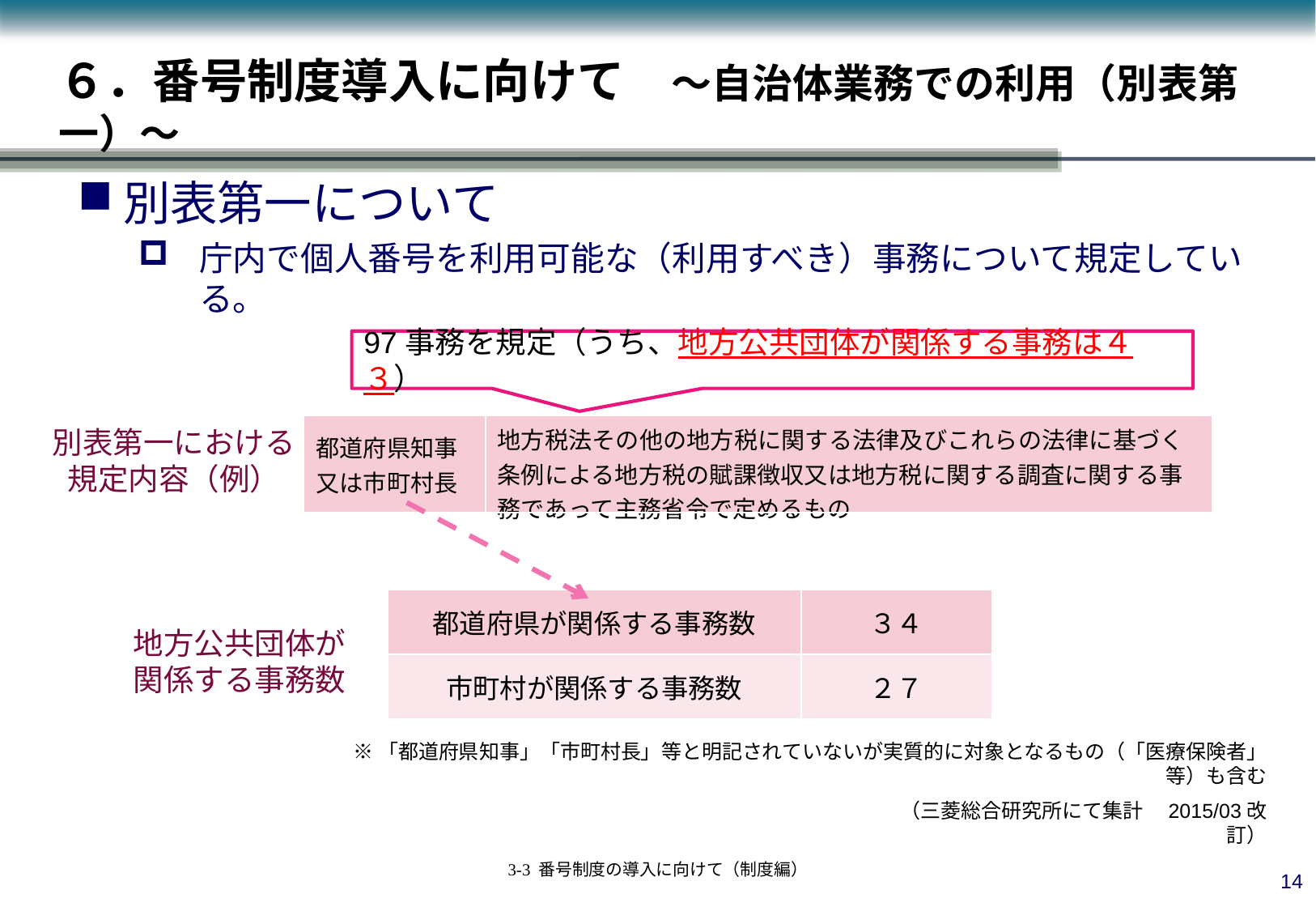

# ６．番号制度導入に向けて　～自治体業務での利用（別表第一）～
別表第一について
庁内で個人番号を利用可能な（利用すべき）事務について規定している。

97事務を規定（うち、地方公共団体が関係する事務は４３）
| 都道府県知事又は市町村長 | 地方税法その他の地方税に関する法律及びこれらの法律に基づく条例による地方税の賦課徴収又は地方税に関する調査に関する事務であって主務省令で定めるもの |
| --- | --- |
別表第一における
規定内容（例）
| 都道府県が関係する事務数 | ３４ |
| --- | --- |
| 市町村が関係する事務数 | ２７ |
地方公共団体が
関係する事務数
※「都道府県知事」「市町村長」等と明記されていないが実質的に対象となるもの（「医療保険者」等）も含む
（三菱総合研究所にて集計　2015/03改訂）
14
3-3 番号制度の導入に向けて（制度編）